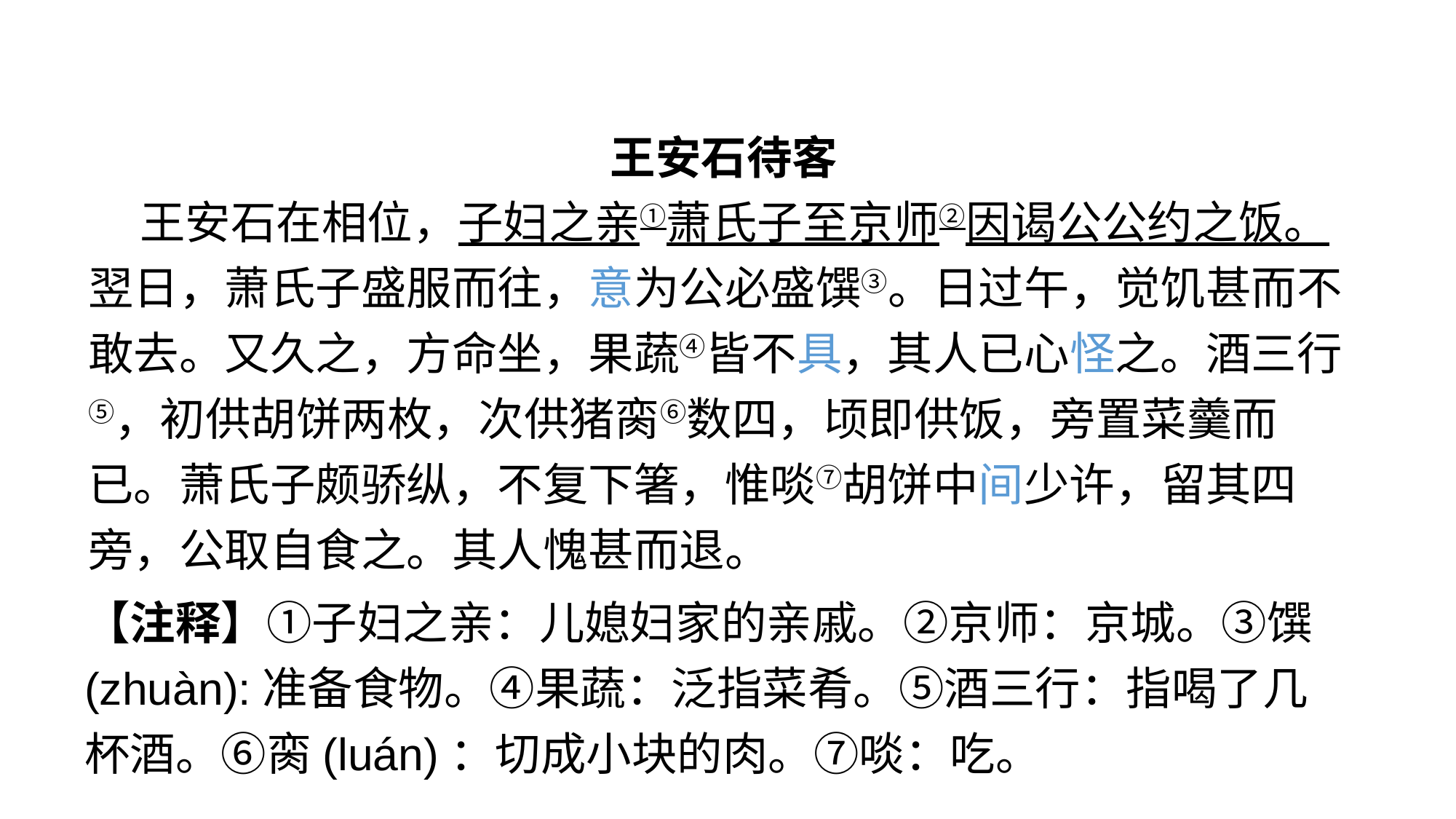

王安石待客
    王安石在相位，子妇之亲①萧氏子至京师②因谒公公约之饭。翌日，萧氏子盛服而往，意为公必盛馔③。日过午，觉饥甚而不敢去。又久之，方命坐，果蔬④皆不具，其人已心怪之。酒三行⑤，初供胡饼两枚，次供猪脔⑥数四，顷即供饭，旁置菜羹而已。萧氏子颇骄纵，不复下箸，惟啖⑦胡饼中间少许，留其四旁，公取自食之。其人愧甚而退。
【注释】①子妇之亲：儿媳妇家的亲戚。②京师：京城。③馔(zhuàn):准备食物。④果蔬：泛指菜肴。⑤酒三行：指喝了几杯酒。⑥脔(luán)：切成小块的肉。⑦啖：吃。